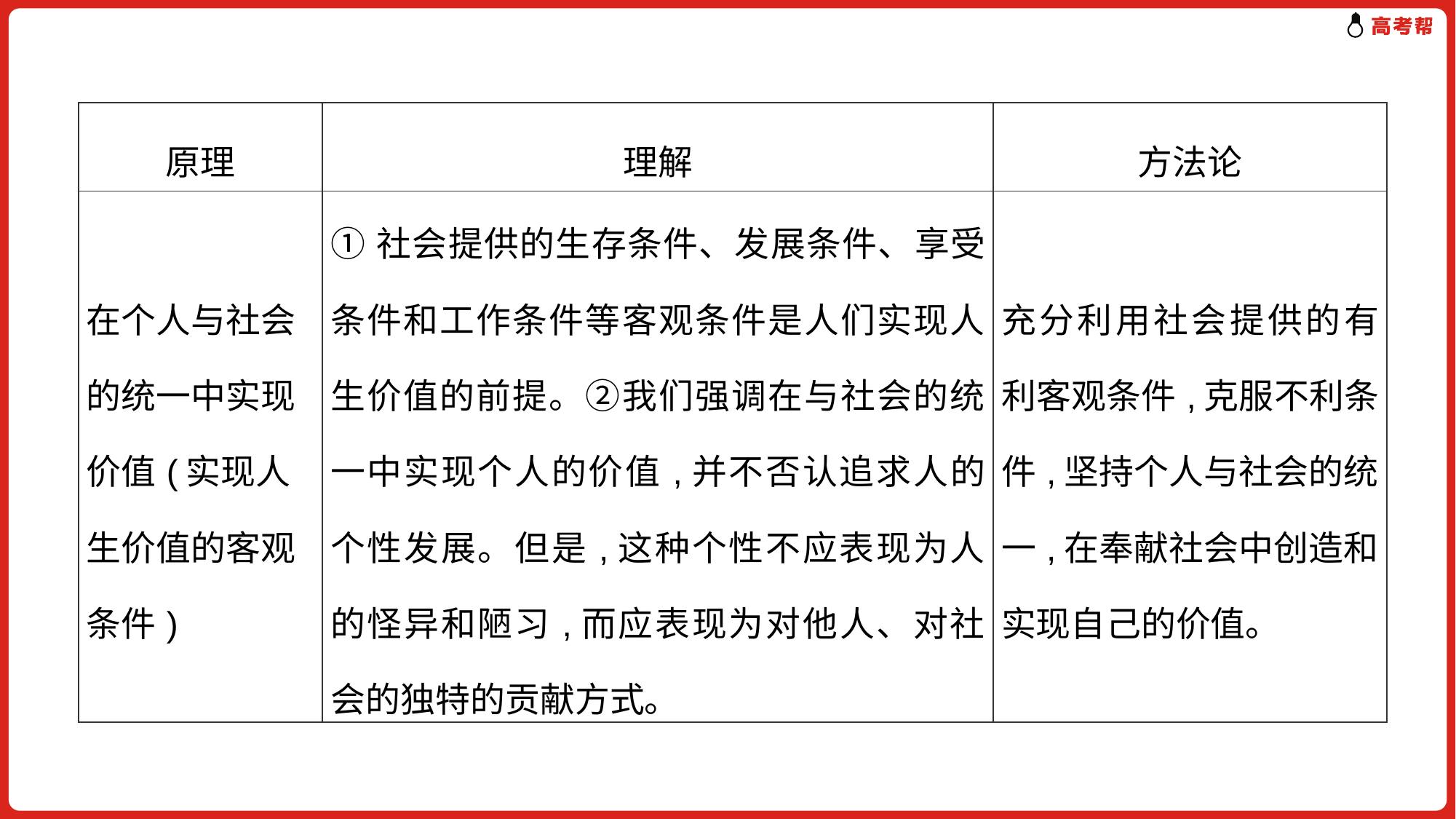

| 原理 | 理解 | 方法论 |
| --- | --- | --- |
| 在个人与社会的统一中实现价值(实现人生价值的客观条件) | ①社会提供的生存条件、发展条件、享受条件和工作条件等客观条件是人们实现人生价值的前提。②我们强调在与社会的统一中实现个人的价值,并不否认追求人的个性发展。但是,这种个性不应表现为人的怪异和陋习,而应表现为对他人、对社会的独特的贡献方式。 | 充分利用社会提供的有利客观条件,克服不利条件,坚持个人与社会的统一,在奉献社会中创造和实现自己的价值。 |